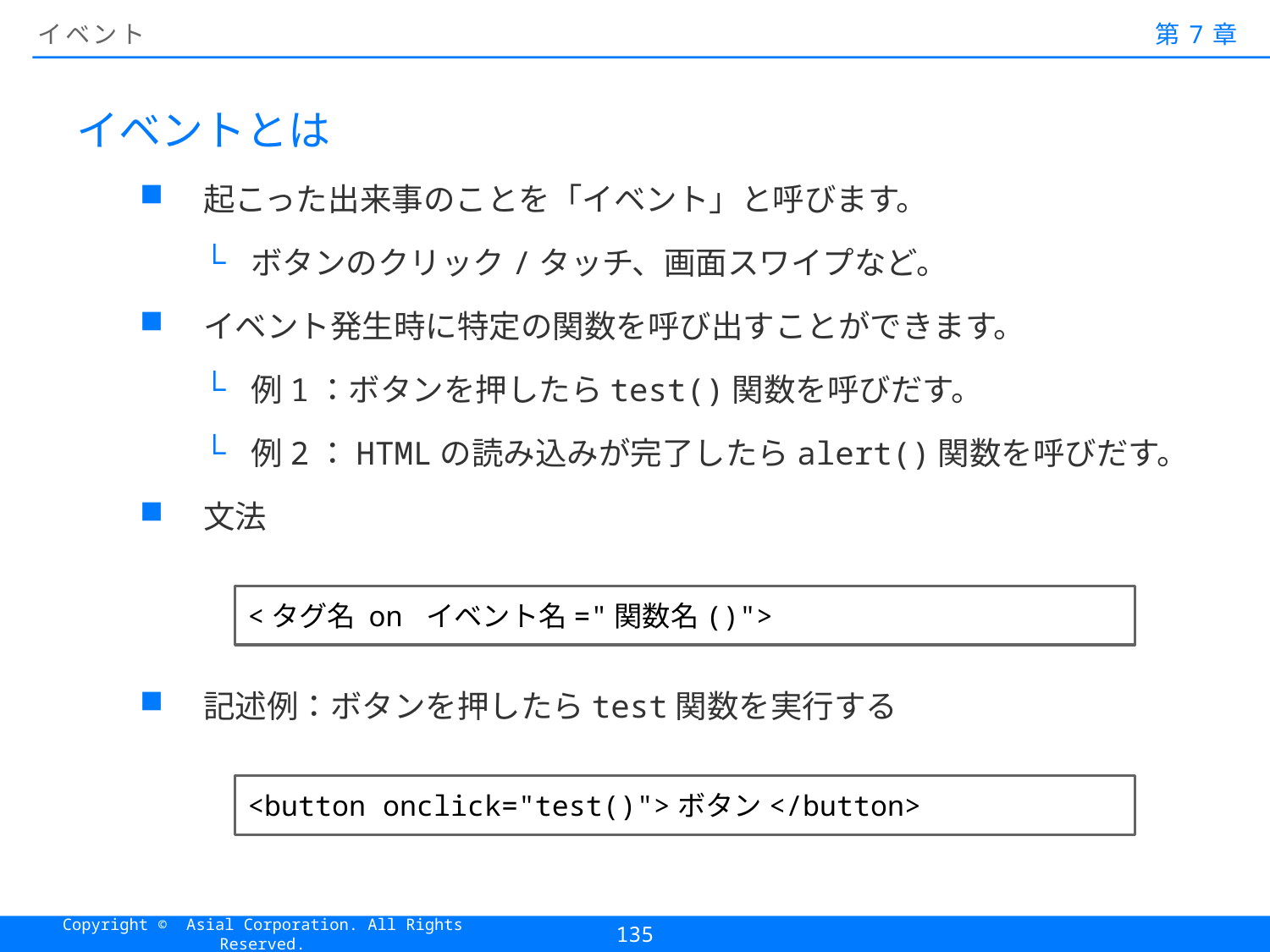

# イベント
第7章
イベントとは
起こった出来事のことを「イベント」と呼びます。
ボタンのクリック/タッチ、画面スワイプなど。
イベント発生時に特定の関数を呼び出すことができます。
例1：ボタンを押したらtest()関数を呼びだす。
例2：HTMLの読み込みが完了したらalert()関数を呼びだす。
文法

記述例：ボタンを押したらtest関数を実行する

<タグ名 on イベント名="関数名()">
<button onclick="test()">ボタン</button>
135